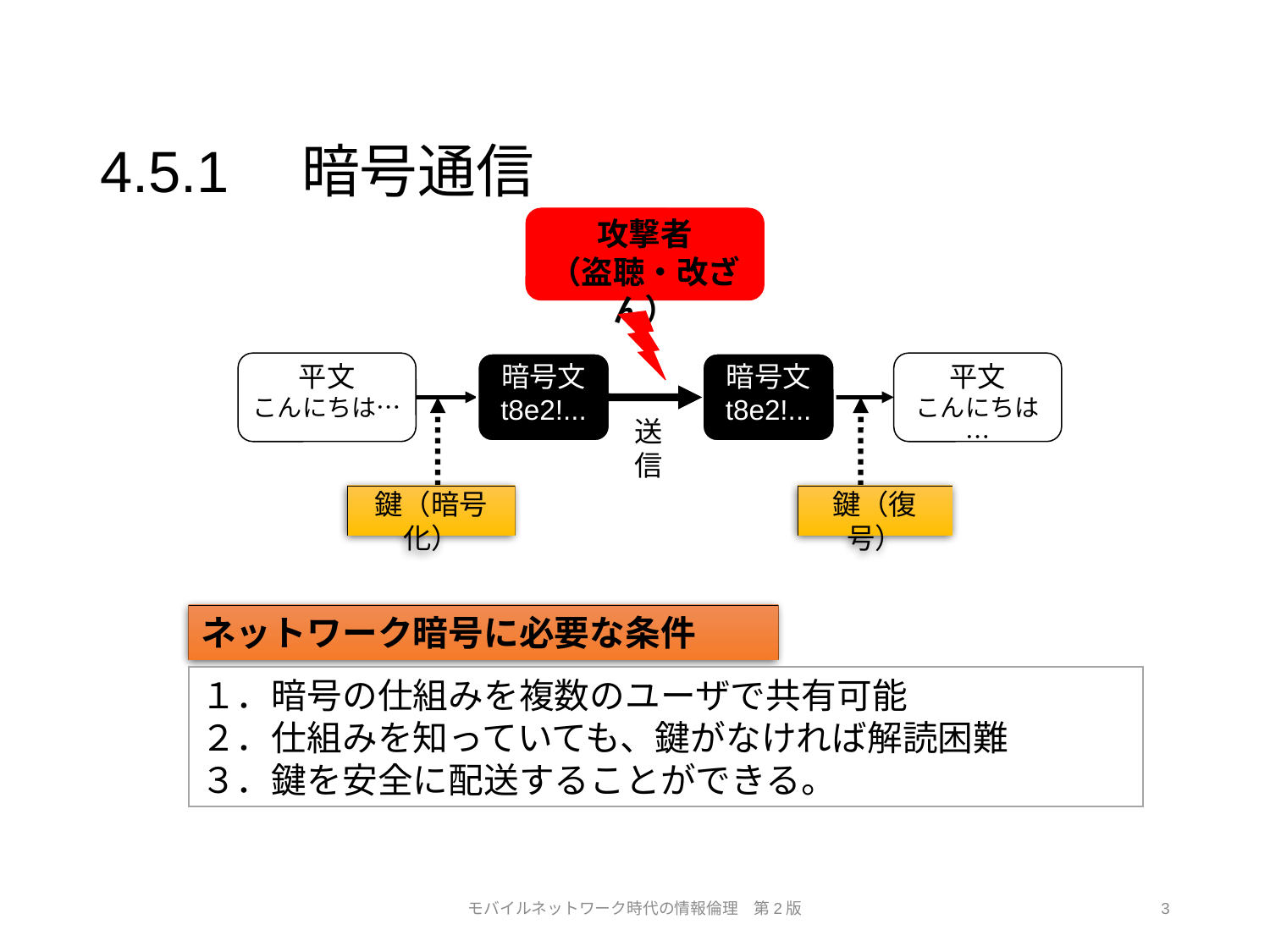

# 4.5.1　暗号通信
攻撃者
（盗聴・改ざん）

平文
こんにちは…
暗号文
t8e2!...
暗号文
t8e2!...
平文
こんにちは…

送信
鍵（暗号化）
鍵（復号）
ネットワーク暗号に必要な条件
１．暗号の仕組みを複数のユーザで共有可能
２．仕組みを知っていても、鍵がなければ解読困難
３．鍵を安全に配送することができる。
モバイルネットワーク時代の情報倫理　第2版
3